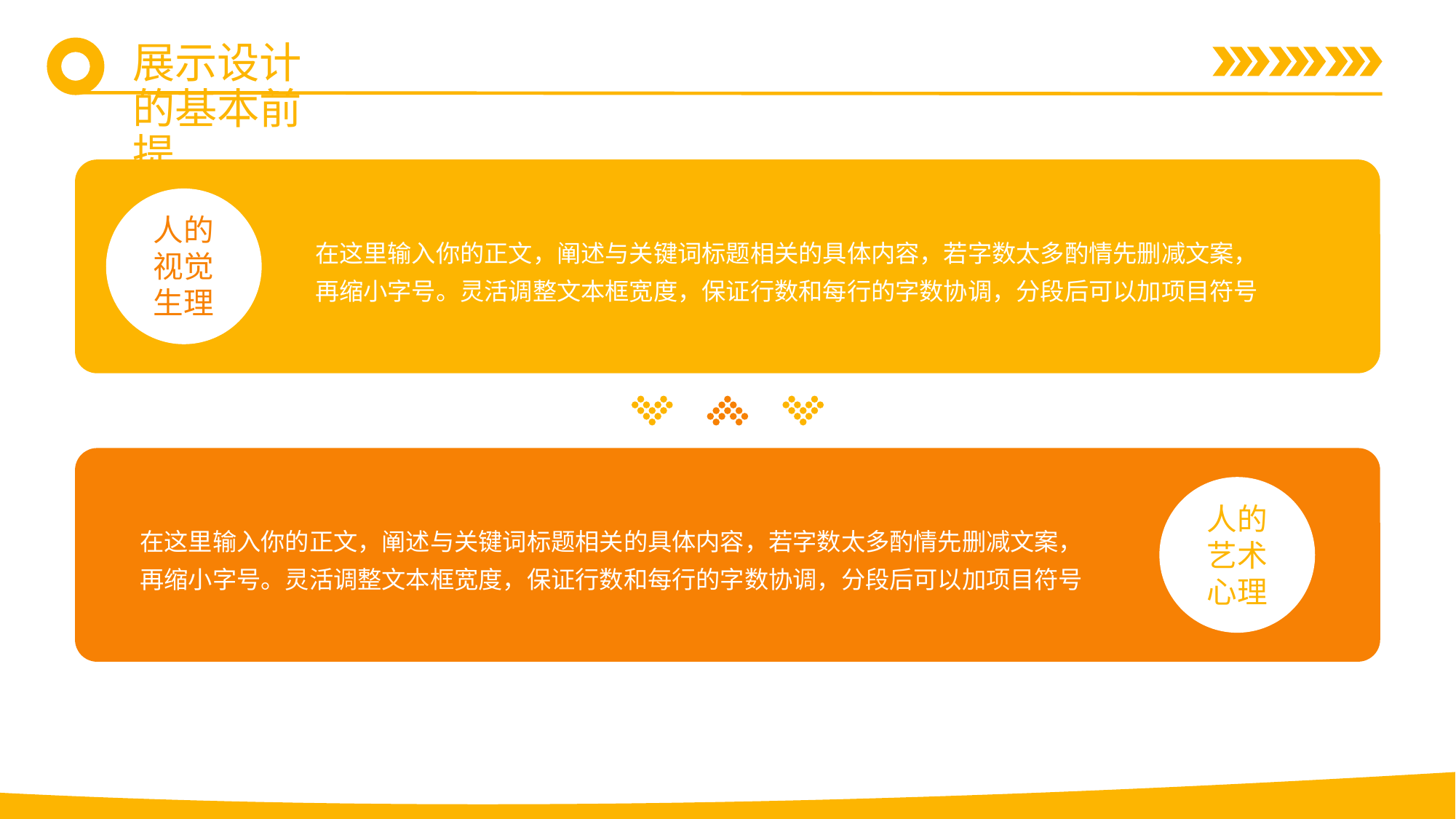

展示设计的基本前提

人的
视觉
生理
在这里输入你的正文，阐述与关键词标题相关的具体内容，若字数太多酌情先删减文案，再缩小字号。灵活调整文本框宽度，保证行数和每行的字数协调，分段后可以加项目符号

人的
艺术
心理
在这里输入你的正文，阐述与关键词标题相关的具体内容，若字数太多酌情先删减文案，再缩小字号。灵活调整文本框宽度，保证行数和每行的字数协调，分段后可以加项目符号